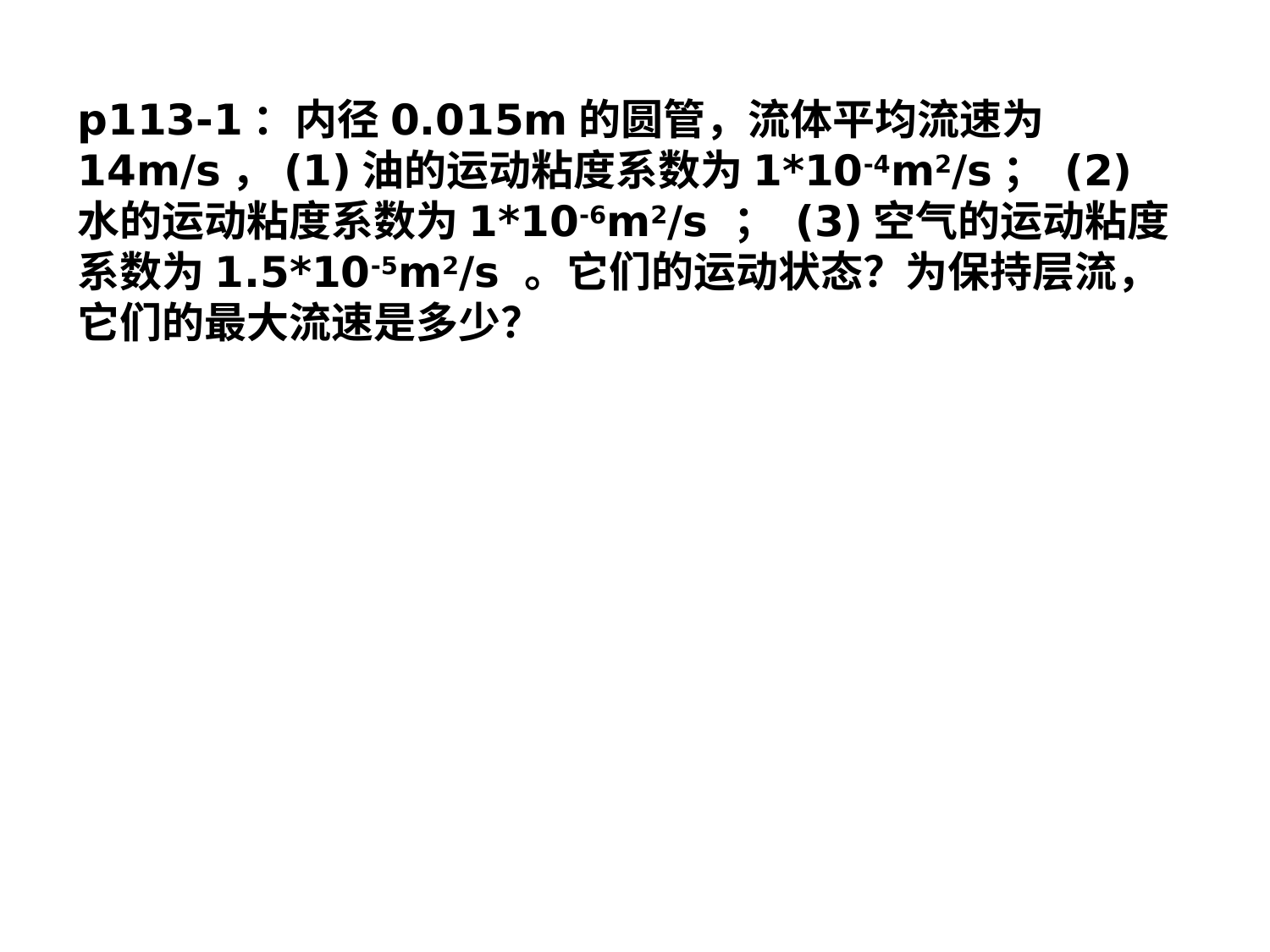

p113-1：内径0.015m的圆管，流体平均流速为14m/s，(1)油的运动粘度系数为1*10-4m2/s； (2)水的运动粘度系数为1*10-6m2/s ； (3)空气的运动粘度系数为1.5*10-5m2/s 。它们的运动状态？为保持层流，它们的最大流速是多少？